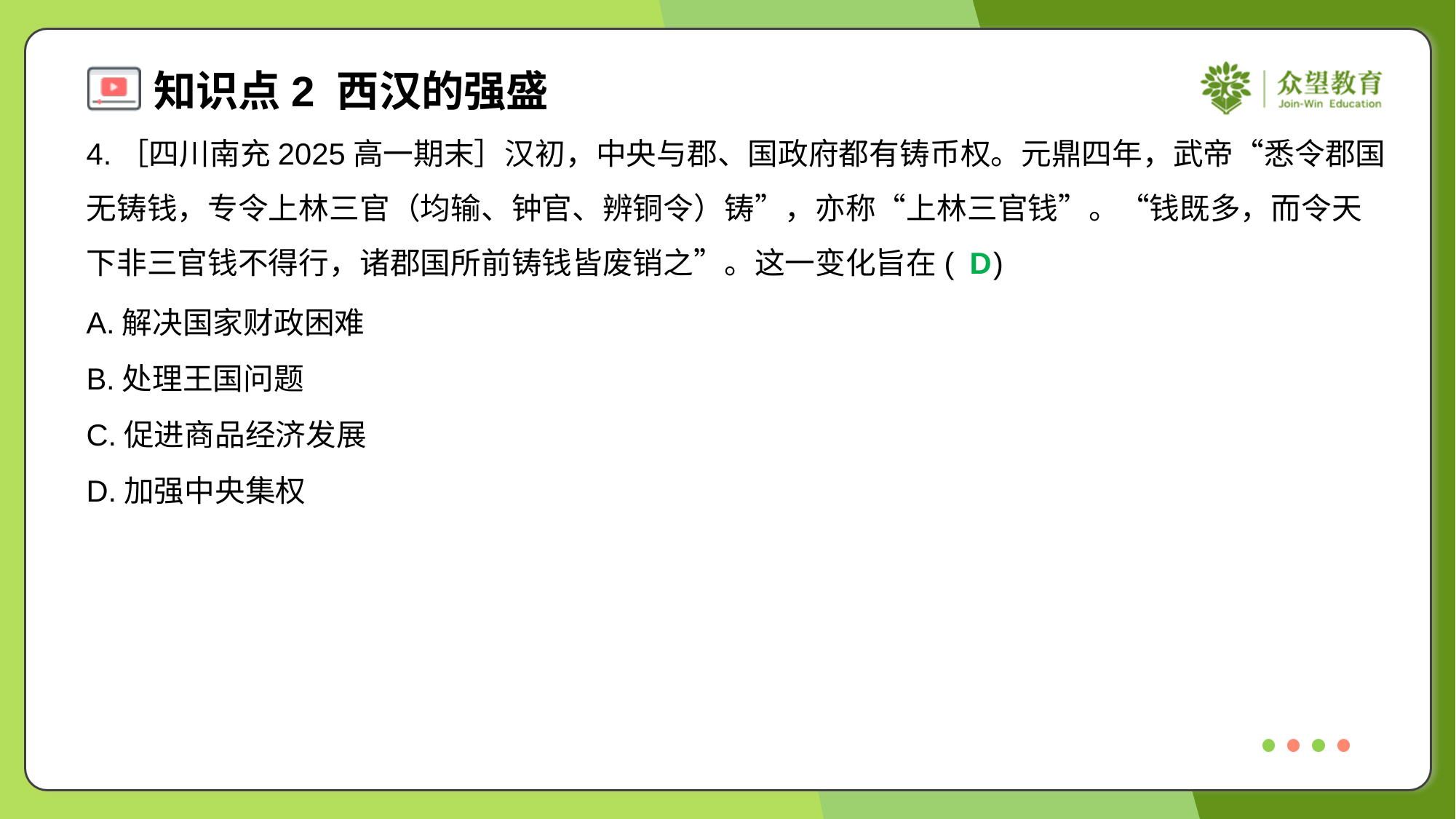

4.［四川南充2025高一期末］汉初，中央与郡、国政府都有铸币权。元鼎四年，武帝“悉令郡国
无铸钱，专令上林三官（均输、钟官、辨铜令）铸”，亦称“上林三官钱”。“钱既多，而令天
下非三官钱不得行，诸郡国所前铸钱皆废销之”。这一变化旨在(     )
D
A.解决国家财政困难
B.处理王国问题
C.促进商品经济发展
D.加强中央集权